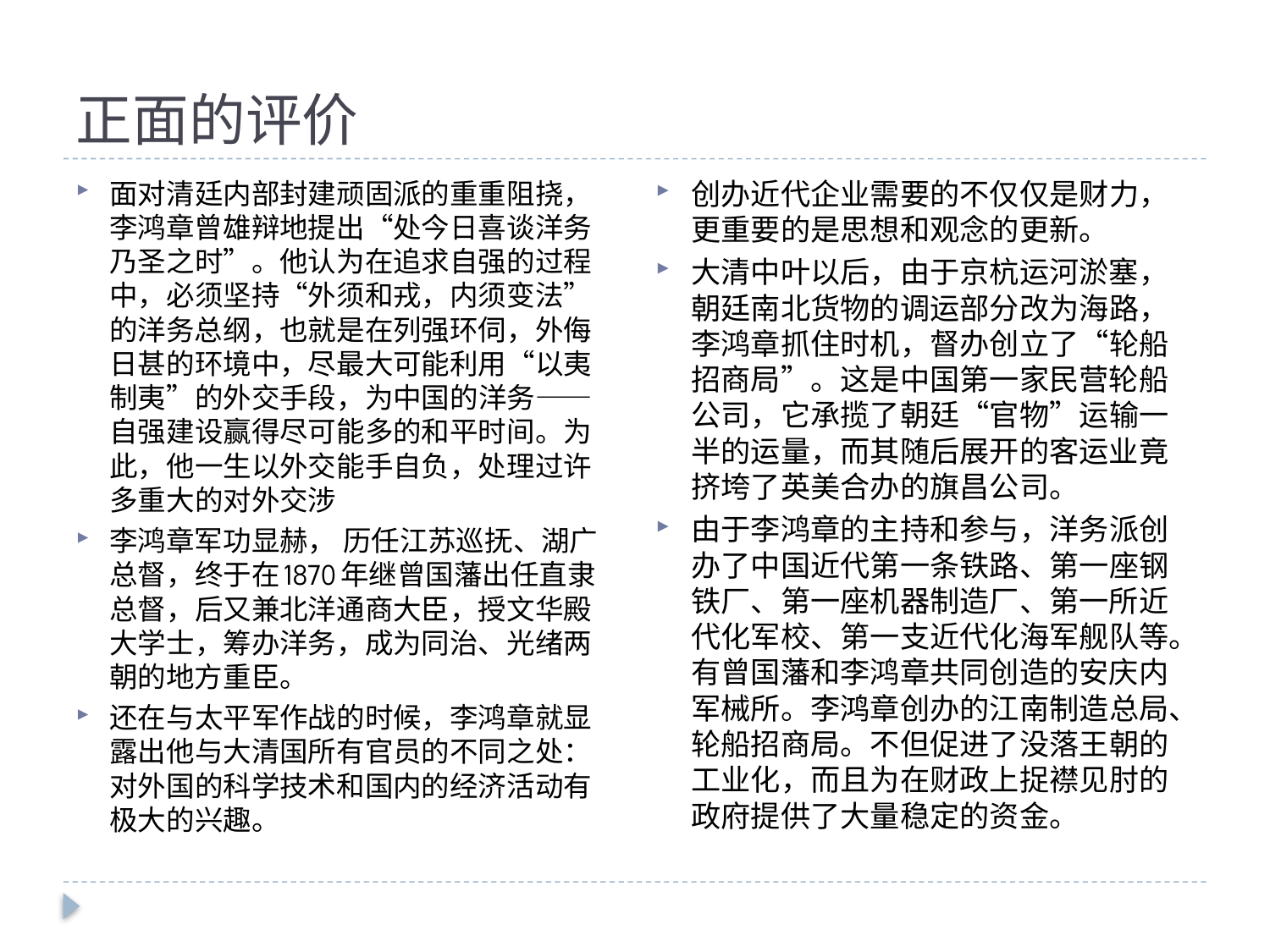

# 正面的评价
创办近代企业需要的不仅仅是财力，更重要的是思想和观念的更新。
大清中叶以后，由于京杭运河淤塞，朝廷南北货物的调运部分改为海路，李鸿章抓住时机，督办创立了“轮船招商局”。这是中国第一家民营轮船公司，它承揽了朝廷“官物”运输一半的运量，而其随后展开的客运业竟挤垮了英美合办的旗昌公司。
由于李鸿章的主持和参与，洋务派创办了中国近代第一条铁路、第一座钢铁厂、第一座机器制造厂、第一所近代化军校、第一支近代化海军舰队等。有曾国藩和李鸿章共同创造的安庆内军械所。李鸿章创办的江南制造总局、轮船招商局。不但促进了没落王朝的工业化，而且为在财政上捉襟见肘的政府提供了大量稳定的资金。
面对清廷内部封建顽固派的重重阻挠，李鸿章曾雄辩地提出“处今日喜谈洋务乃圣之时”。他认为在追求自强的过程中，必须坚持“外须和戎，内须变法”的洋务总纲，也就是在列强环伺，外侮日甚的环境中，尽最大可能利用“以夷制夷”的外交手段，为中国的洋务——自强建设赢得尽可能多的和平时间。为此，他一生以外交能手自负，处理过许多重大的对外交涉
李鸿章军功显赫， 历任江苏巡抚、湖广总督，终于在1870年继曾国藩出任直隶总督，后又兼北洋通商大臣，授文华殿大学士，筹办洋务，成为同治、光绪两朝的地方重臣。
还在与太平军作战的时候，李鸿章就显露出他与大清国所有官员的不同之处：对外国的科学技术和国内的经济活动有极大的兴趣。